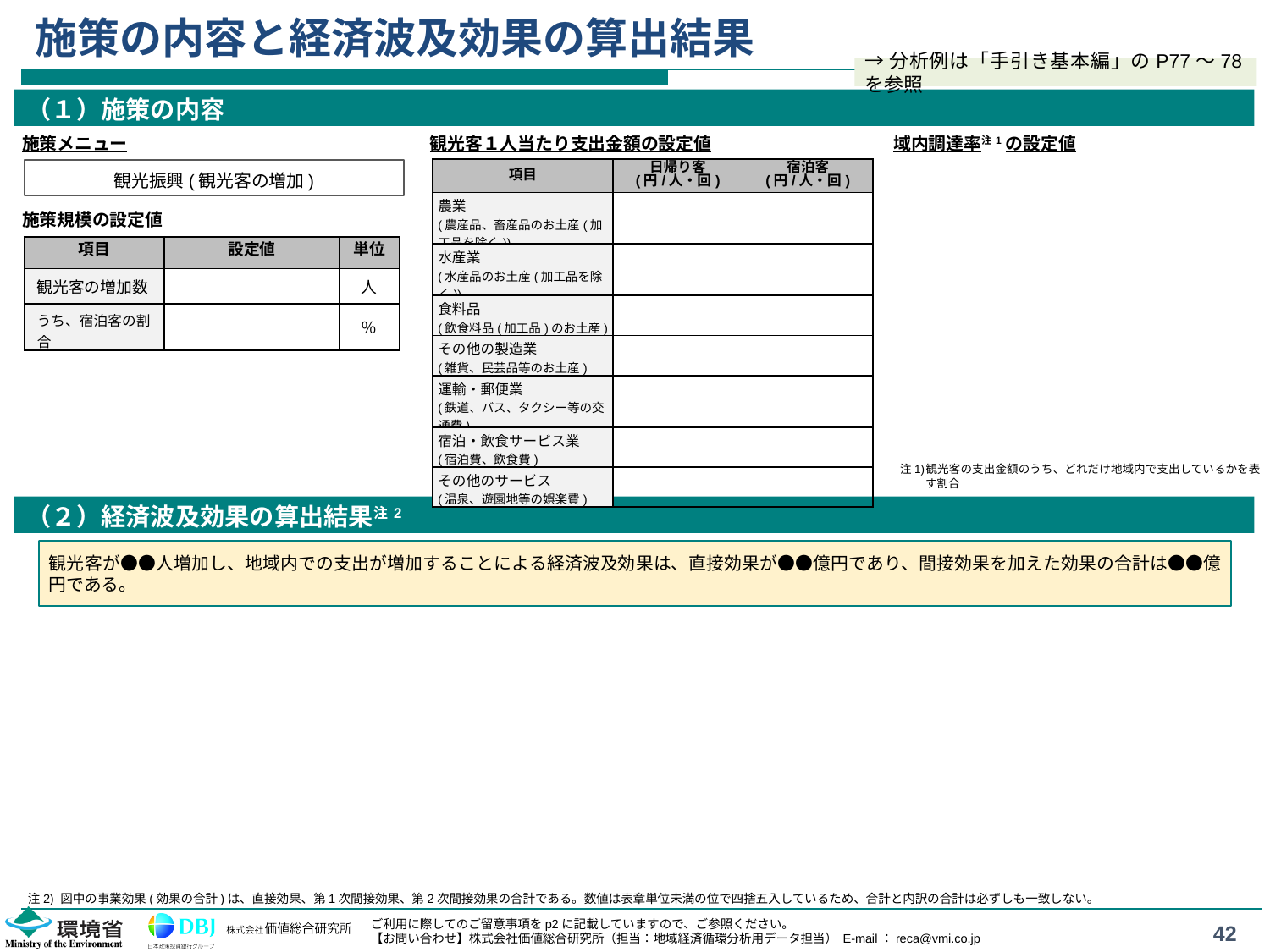

# 施策の内容と経済波及効果の算出結果
→分析例は「手引き基本編」のP77～78を参照
（１）施策の内容
施策メニュー
観光客１人当たり支出金額の設定値
域内調達率注1の設定値
| 項目 | 日帰り客 (円/人・回) | 宿泊客 (円/人・回) |
| --- | --- | --- |
| 農業 (農産品、畜産品のお土産(加工品を除く)) |  |  |
| 水産業 (水産品のお土産(加工品を除く)) |  |  |
| 食料品 (飲食料品(加工品)のお土産) |  |  |
| その他の製造業 (雑貨、民芸品等のお土産) |  |  |
| 運輸・郵便業 (鉄道、バス、タクシー等の交通費) |  |  |
| 宿泊・飲食サービス業 (宿泊費、飲食費) |  |  |
| その他のサービス (温泉、遊園地等の娯楽費) |  |  |
観光振興(観光客の増加)
施策規模の設定値
| 項目 | 設定値 | 単位 |
| --- | --- | --- |
| 観光客の増加数 |  | 人 |
| うち、宿泊客の割合 |  | ％ |
注1)	観光客の支出金額のうち、どれだけ地域内で支出しているかを表す割合
（２）経済波及効果の算出結果注2
観光客が●●人増加し、地域内での支出が増加することによる経済波及効果は、直接効果が●●億円であり、間接効果を加えた効果の合計は●●億円である。
注2) 図中の事業効果(効果の合計)は、直接効果、第1次間接効果、第2次間接効果の合計である。数値は表章単位未満の位で四捨五入しているため、合計と内訳の合計は必ずしも一致しない。
42